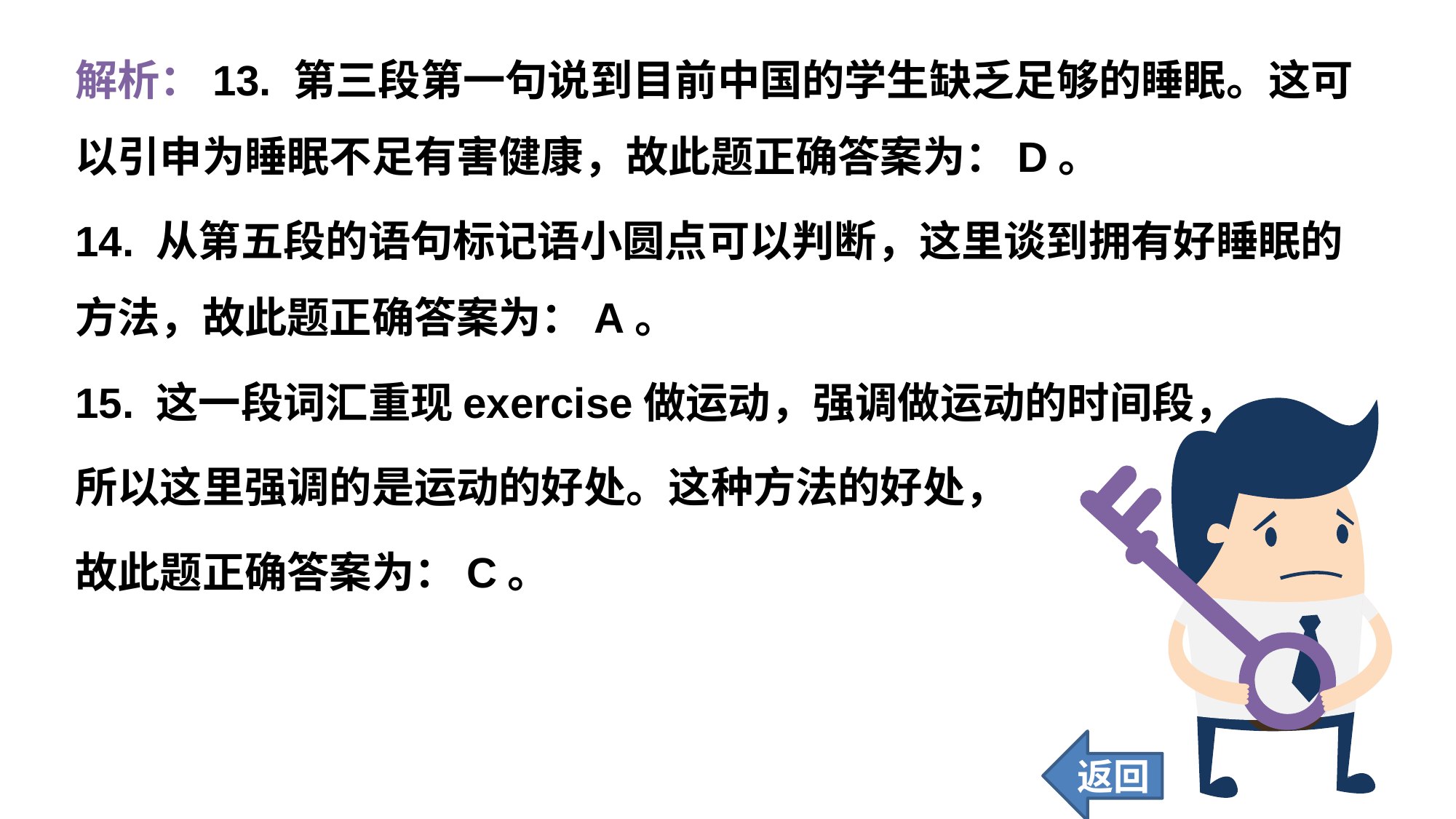

解析：13. 第三段第一句说到目前中国的学生缺乏足够的睡眠。这可以引申为睡眠不足有害健康，故此题正确答案为：D。
14. 从第五段的语句标记语小圆点可以判断，这里谈到拥有好睡眠的方法，故此题正确答案为：A。
15. 这一段词汇重现exercise做运动，强调做运动的时间段，
所以这里强调的是运动的好处。这种方法的好处，
故此题正确答案为：C。

返回
133